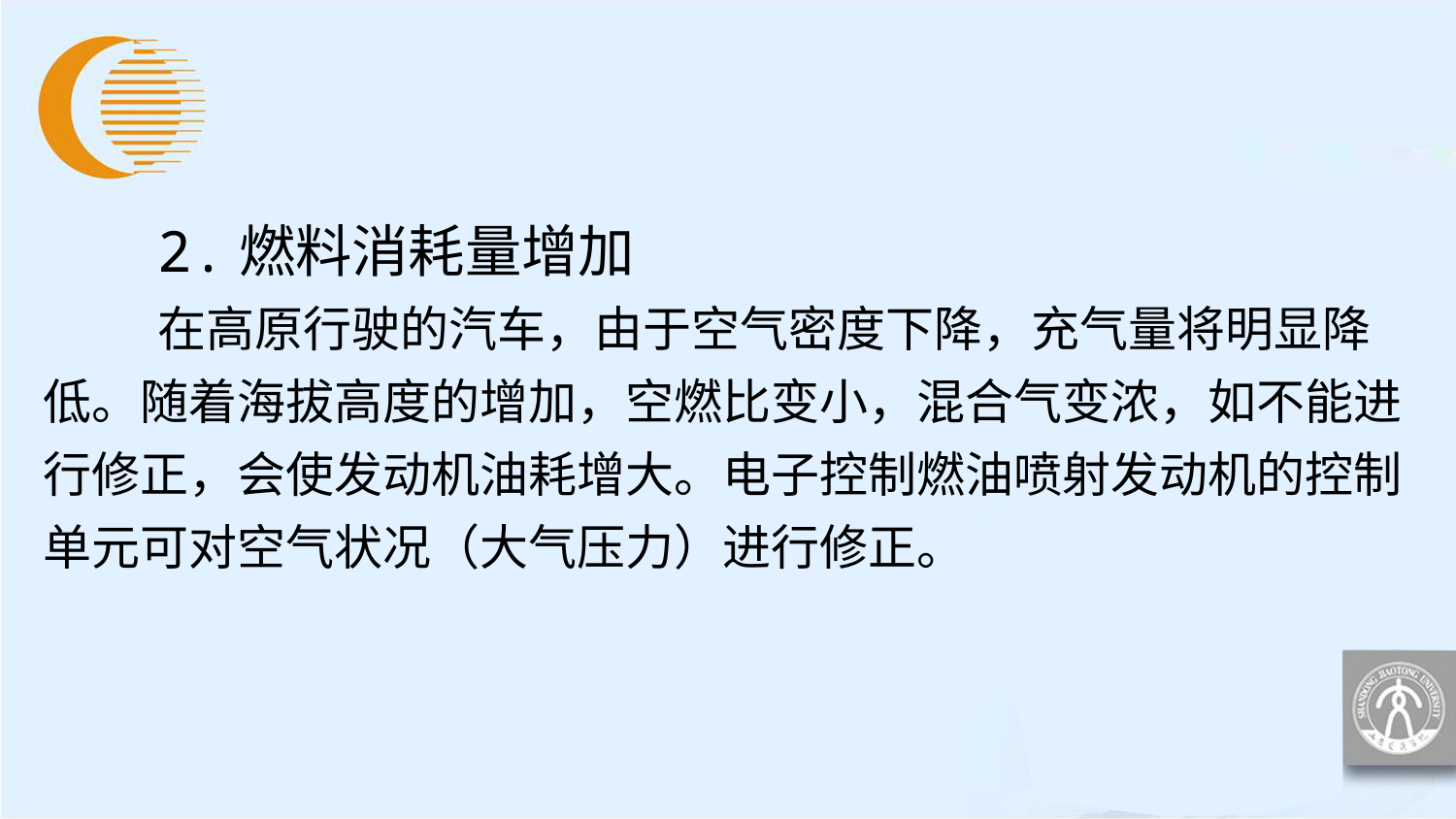

2.燃料消耗量增加
在高原行驶的汽车，由于空气密度下降，充气量将明显降低。随着海拔高度的增加，空燃比变小，混合气变浓，如不能进行修正，会使发动机油耗增大。电子控制燃油喷射发动机的控制单元可对空气状况（大气压力）进行修正。